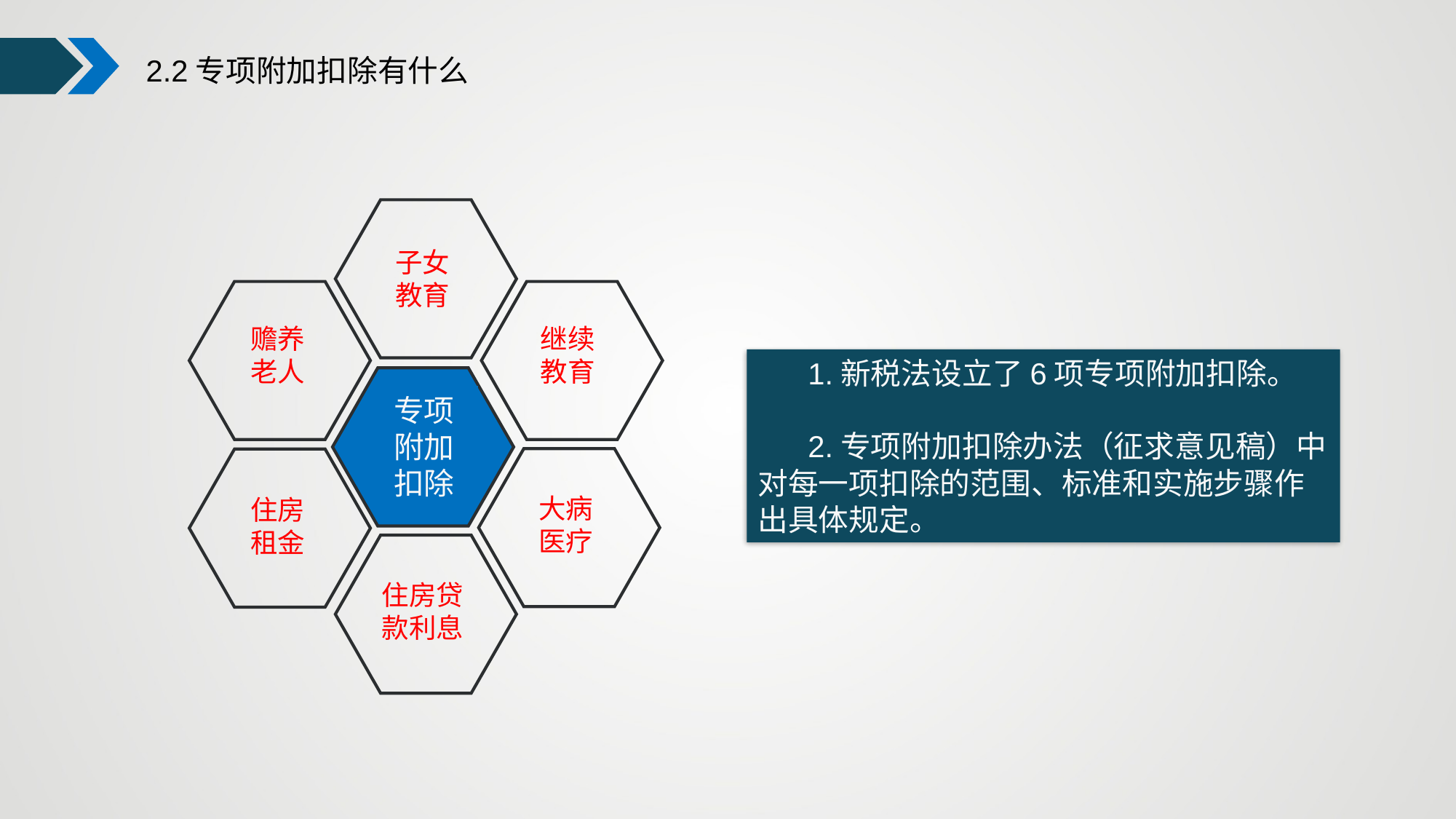

2.2专项附加扣除有什么

子女
教育

赡养
老人

继续
教育
      1.新税法设立了6项专项附加扣除。

      2.专项附加扣除办法（征求意见稿）中对每一项扣除的范围、标准和实施步骤作出具体规定。

专项
附加
扣除

大病
医疗

住房
租金

住房贷款利息